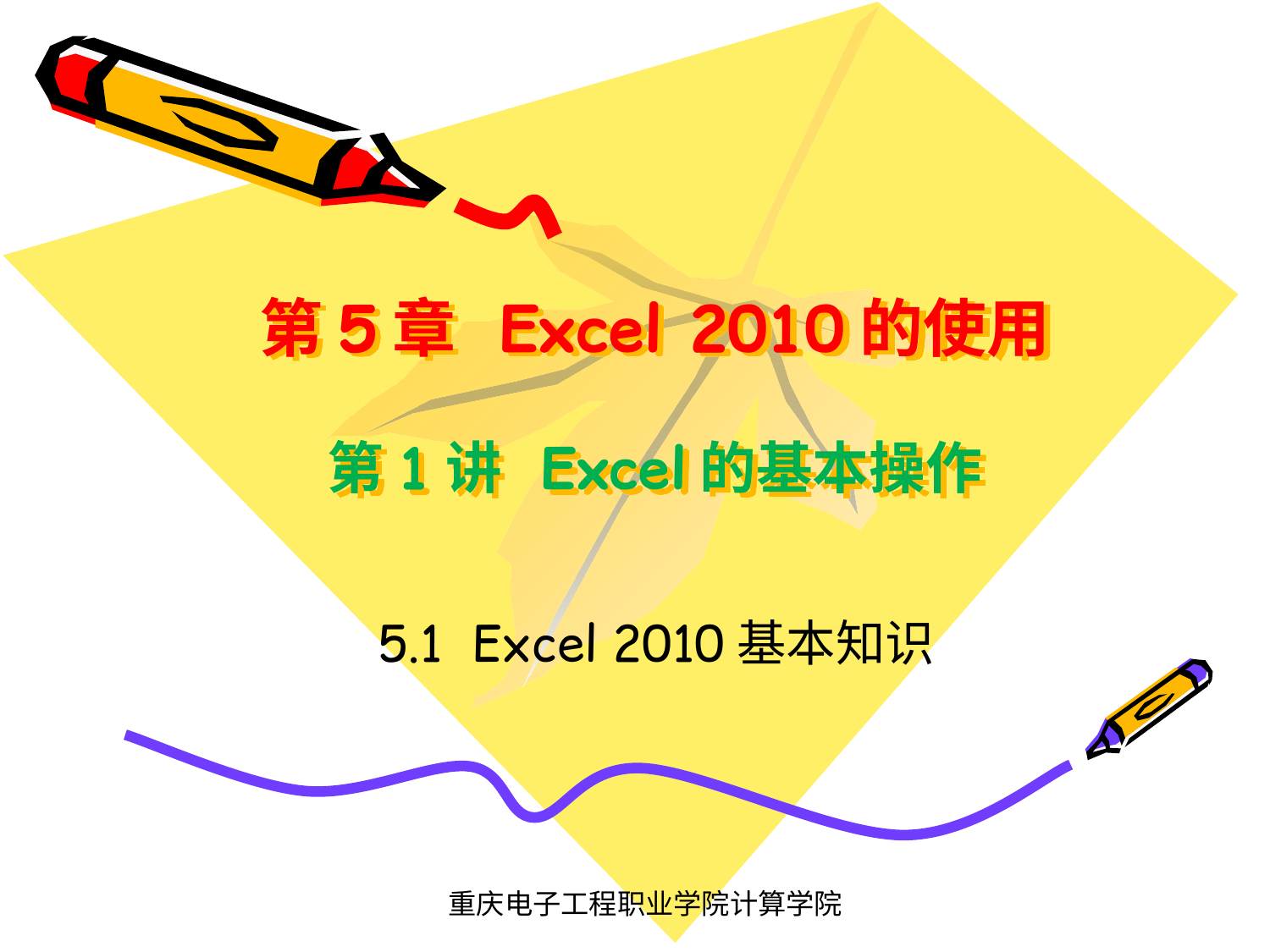

# 第5章  Excel 2010的使用 第1讲  Excel的基本操作
5.1  Excel 2010基本知识